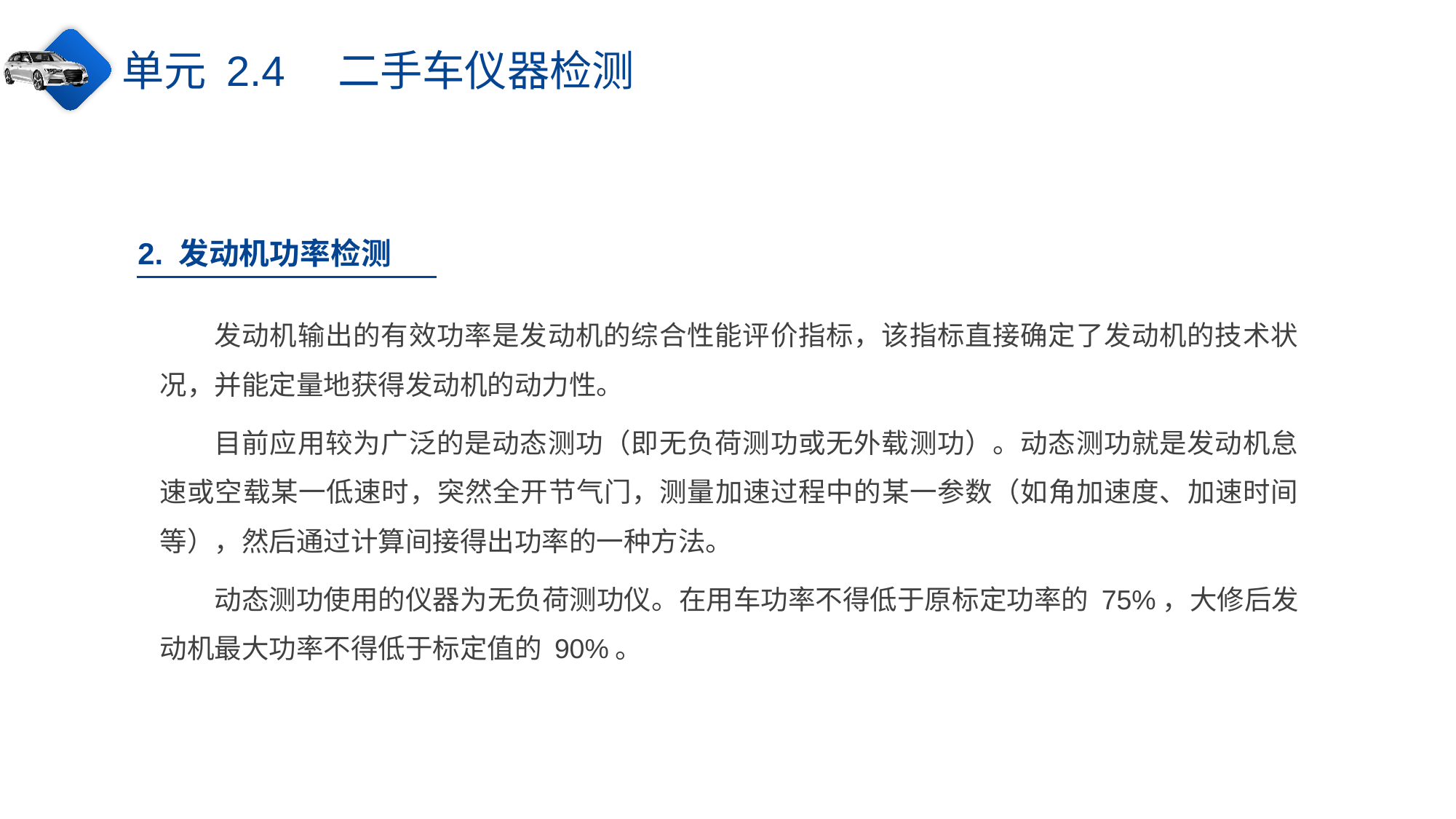

单元 2.4　二手车仪器检测
2. 发动机功率检测
发动机输出的有效功率是发动机的综合性能评价指标，该指标直接确定了发动机的技术状况，并能定量地获得发动机的动力性。
目前应用较为广泛的是动态测功（即无负荷测功或无外载测功）。动态测功就是发动机怠速或空载某一低速时，突然全开节气门，测量加速过程中的某一参数（如角加速度、加速时间等），然后通过计算间接得出功率的一种方法。
动态测功使用的仪器为无负荷测功仪。在用车功率不得低于原标定功率的 75%，大修后发动机最大功率不得低于标定值的 90%。